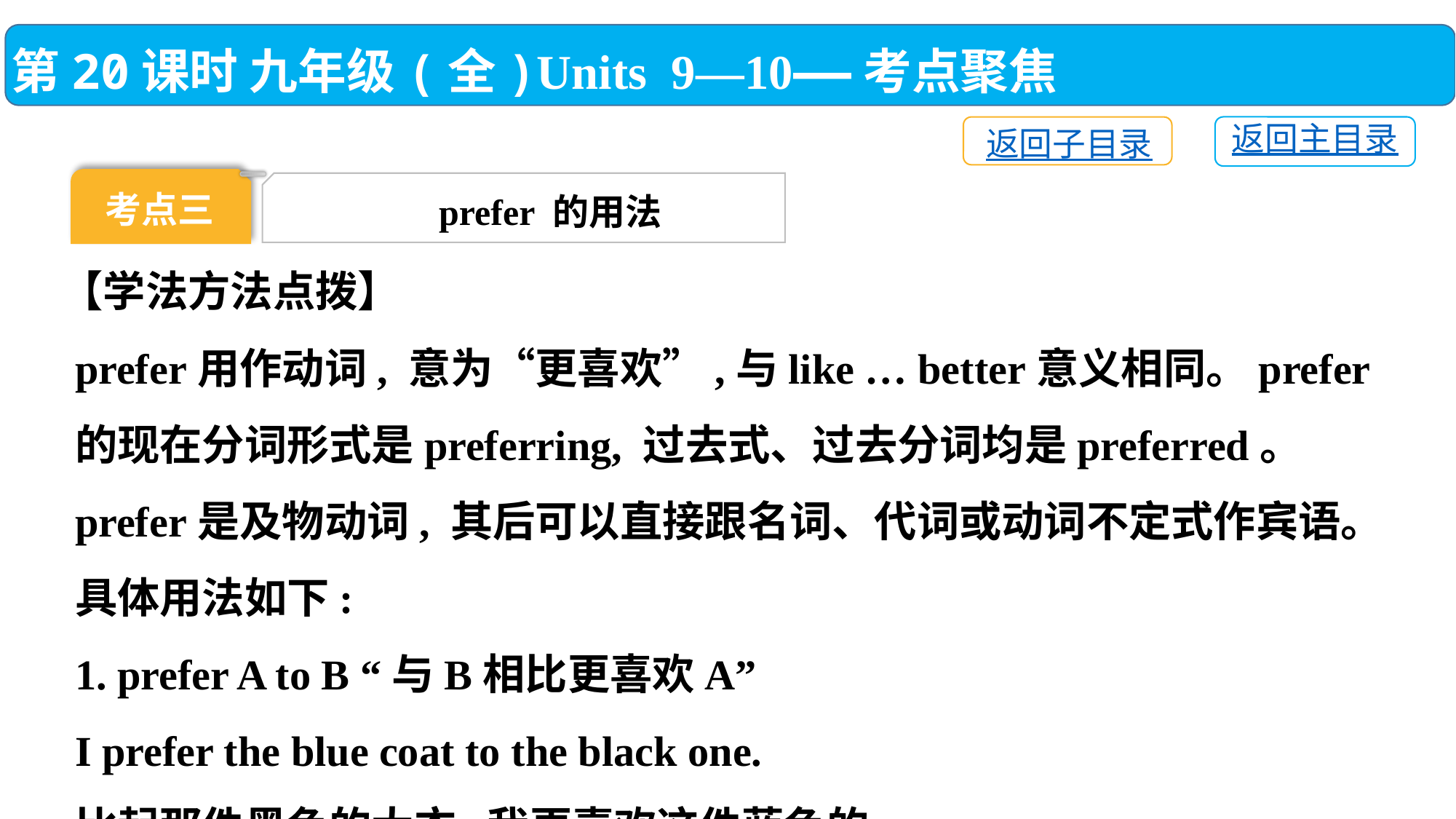

第20课时 九年级(全)Units  9—10——考点聚焦
返回主目录

返回子目录

考点三
prefer 的用法

【学法方法点拨】
prefer用作动词, 意为“更喜欢”,与like … better意义相同。prefer的现在分词形式是preferring, 过去式、过去分词均是preferred。 prefer是及物动词, 其后可以直接跟名词、代词或动词不定式作宾语。具体用法如下:
1. prefer A to B “与B相比更喜欢A”
I prefer the blue coat to the black one.
比起那件黑色的大衣,我更喜欢这件蓝色的。